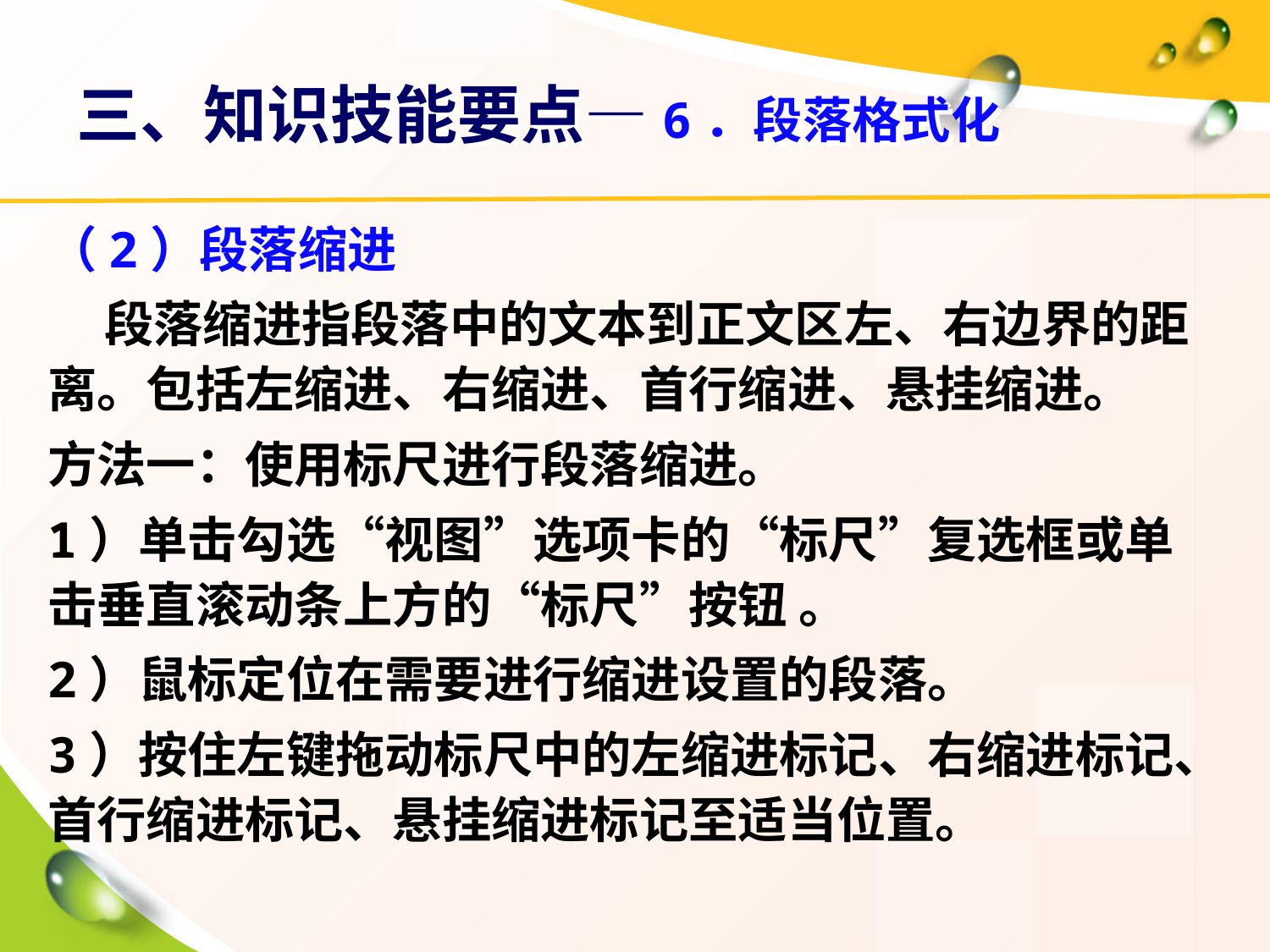

# 三、知识技能要点—6．段落格式化
（2）段落缩进
    段落缩进指段落中的文本到正文区左、右边界的距离。包括左缩进、右缩进、首行缩进、悬挂缩进。
方法一：使用标尺进行段落缩进。
1）单击勾选“视图”选项卡的“标尺”复选框或单击垂直滚动条上方的“标尺”按钮 。
2）鼠标定位在需要进行缩进设置的段落。
3）按住左键拖动标尺中的左缩进标记、右缩进标记、首行缩进标记、悬挂缩进标记至适当位置。